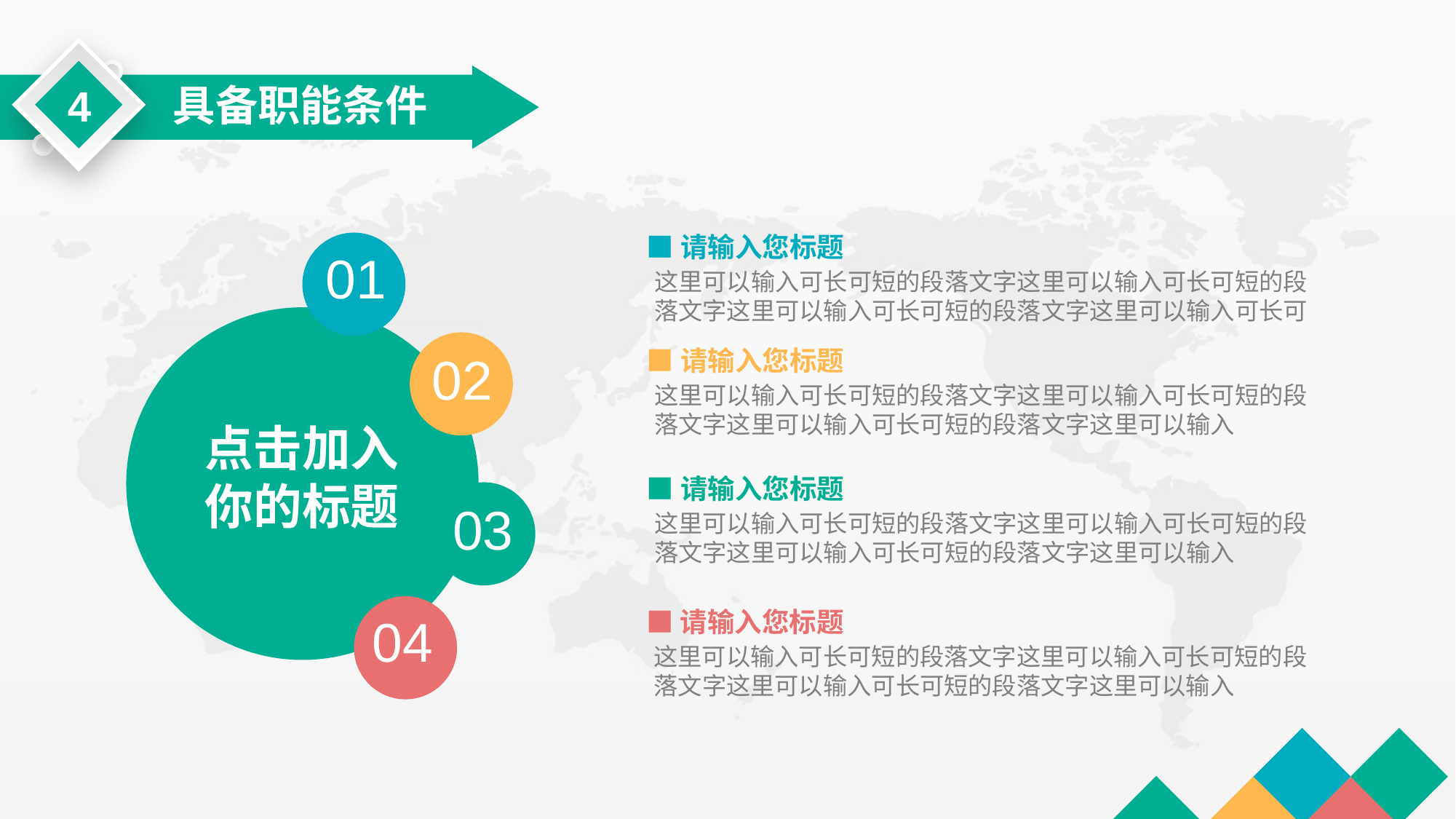

4

具备职能条件

■请输入您标题

01
这里可以输入可长可短的段落文字这里可以输入可长可短的段落文字这里可以输入可长可短的段落文字这里可以输入可长可

02
■请输入您标题
这里可以输入可长可短的段落文字这里可以输入可长可短的段落文字这里可以输入可长可短的段落文字这里可以输入
点击加入你的标题
■请输入您标题

03
这里可以输入可长可短的段落文字这里可以输入可长可短的段落文字这里可以输入可长可短的段落文字这里可以输入

04
■请输入您标题
这里可以输入可长可短的段落文字这里可以输入可长可短的段落文字这里可以输入可长可短的段落文字这里可以输入